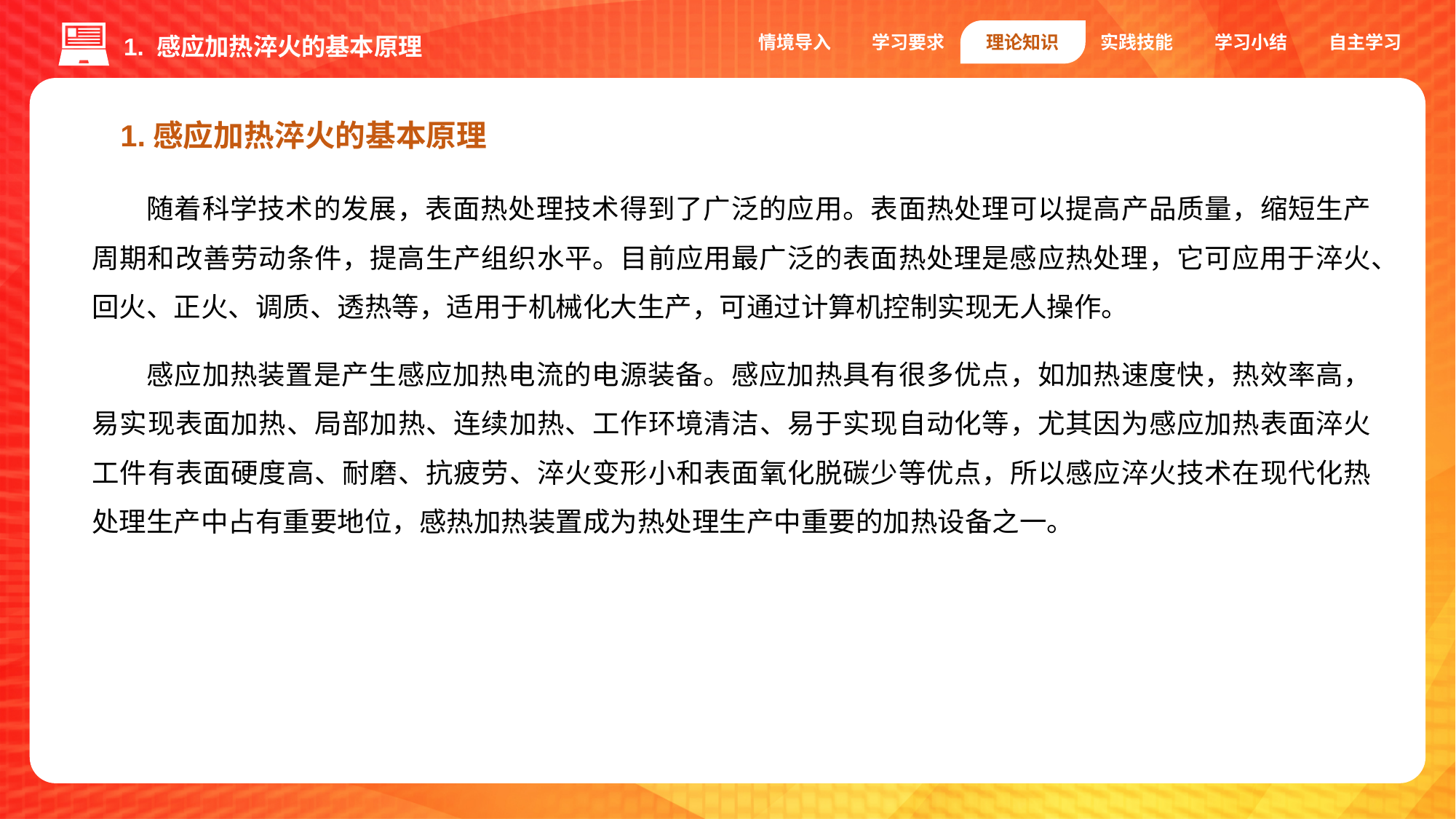

情境导入
学习要求
理论知识
实践技能
学习小结
自主学习

1. 感应加热淬火的基本原理
1.感应加热淬火的基本原理
随着科学技术的发展，表面热处理技术得到了广泛的应用。表面热处理可以提高产品质量，缩短生产周期和改善劳动条件，提高生产组织水平。目前应用最广泛的表面热处理是感应热处理，它可应用于淬火、回火、正火、调质、透热等，适用于机械化大生产，可通过计算机控制实现无人操作。
感应加热装置是产生感应加热电流的电源装备。感应加热具有很多优点，如加热速度快，热效率高，易实现表面加热、局部加热、连续加热、工作环境清洁、易于实现自动化等，尤其因为感应加热表面淬火工件有表面硬度高、耐磨、抗疲劳、淬火变形小和表面氧化脱碳少等优点，所以感应淬火技术在现代化热处理生产中占有重要地位，感热加热装置成为热处理生产中重要的加热设备之一。